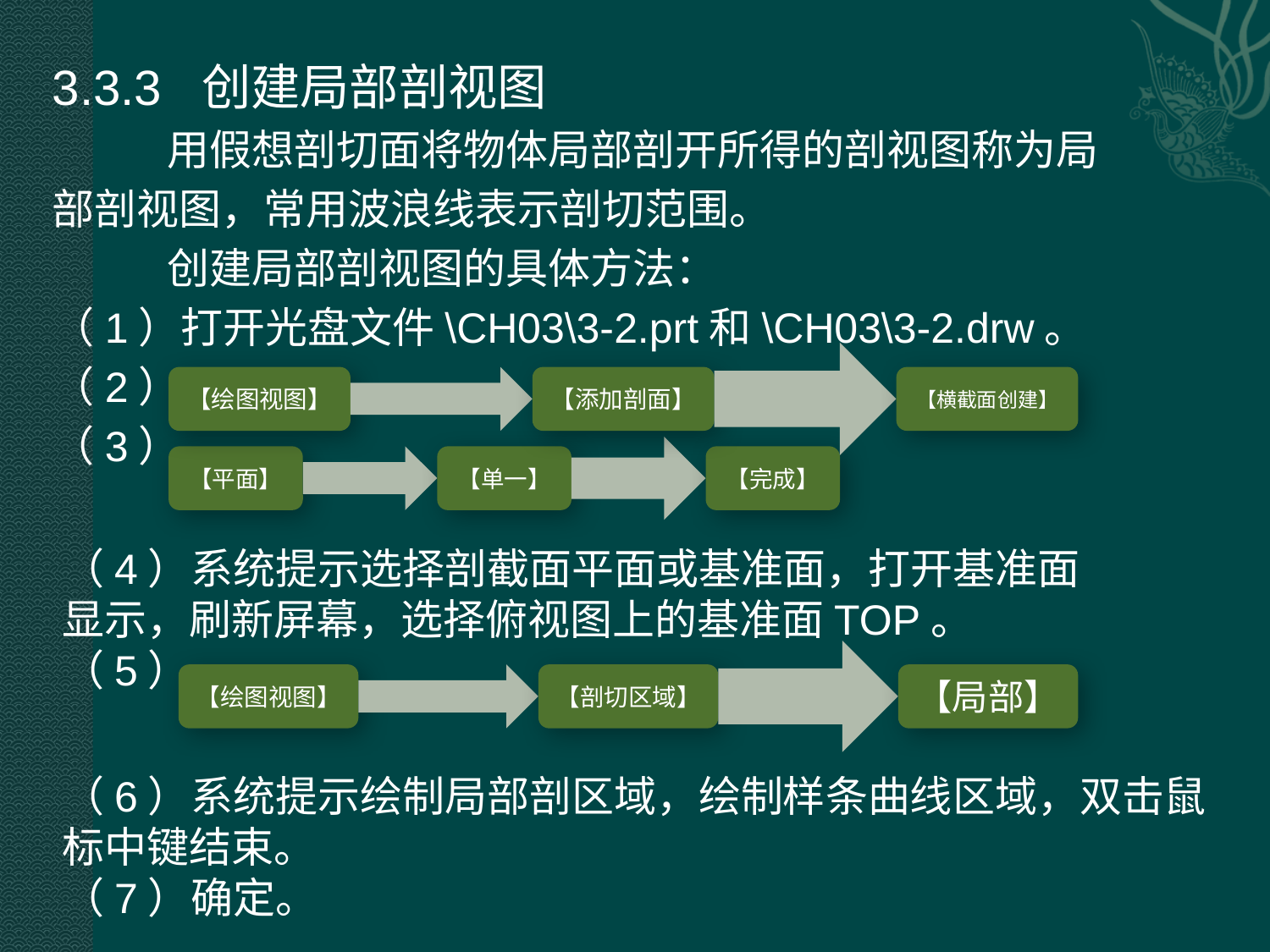

3.3.3  创建局部剖视图
           用假想剖切面将物体局部剖开所得的剖视图称为局
部剖视图，常用波浪线表示剖切范围。
           创建局部剖视图的具体方法：
（1）打开光盘文件\CH03\3-2.prt和\CH03\3-2.drw。
（2）
（3）
【绘图视图】
【添加剖面】
【横截面创建】
【平面】
【单一】
【完成】
（4）系统提示选择剖截面平面或基准面，打开基准面显示，刷新屏幕，选择俯视图上的基准面TOP。
（5）
【绘图视图】
【剖切区域】
【局部】
（6）系统提示绘制局部剖区域，绘制样条曲线区域，双击鼠标中键结束。
（7）确定。